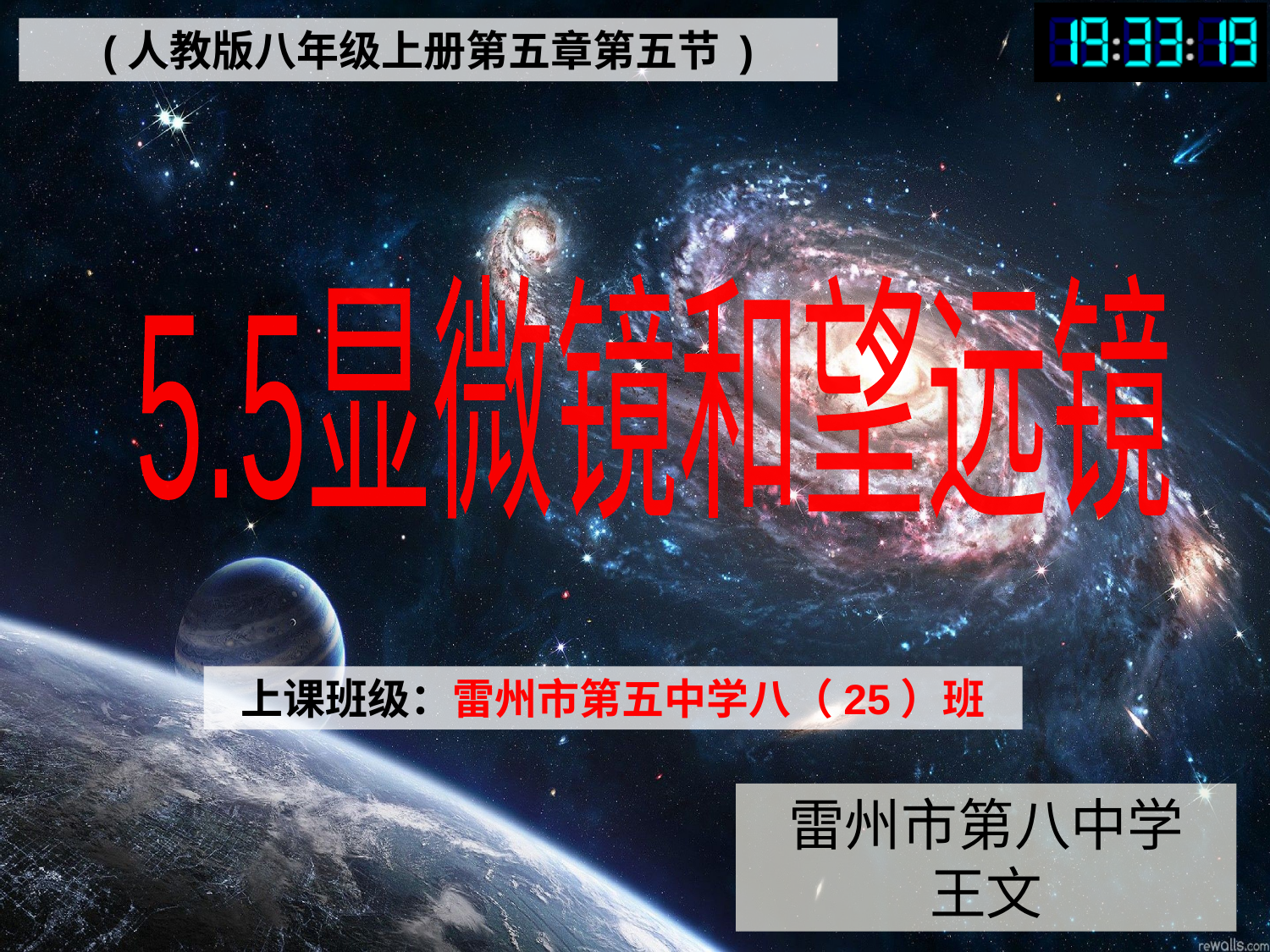

(人教版八年级上册第五章第五节 )
5.5显微镜和望远镜
上课班级：雷州市第五中学八（25）班
雷州市第八中学
王文